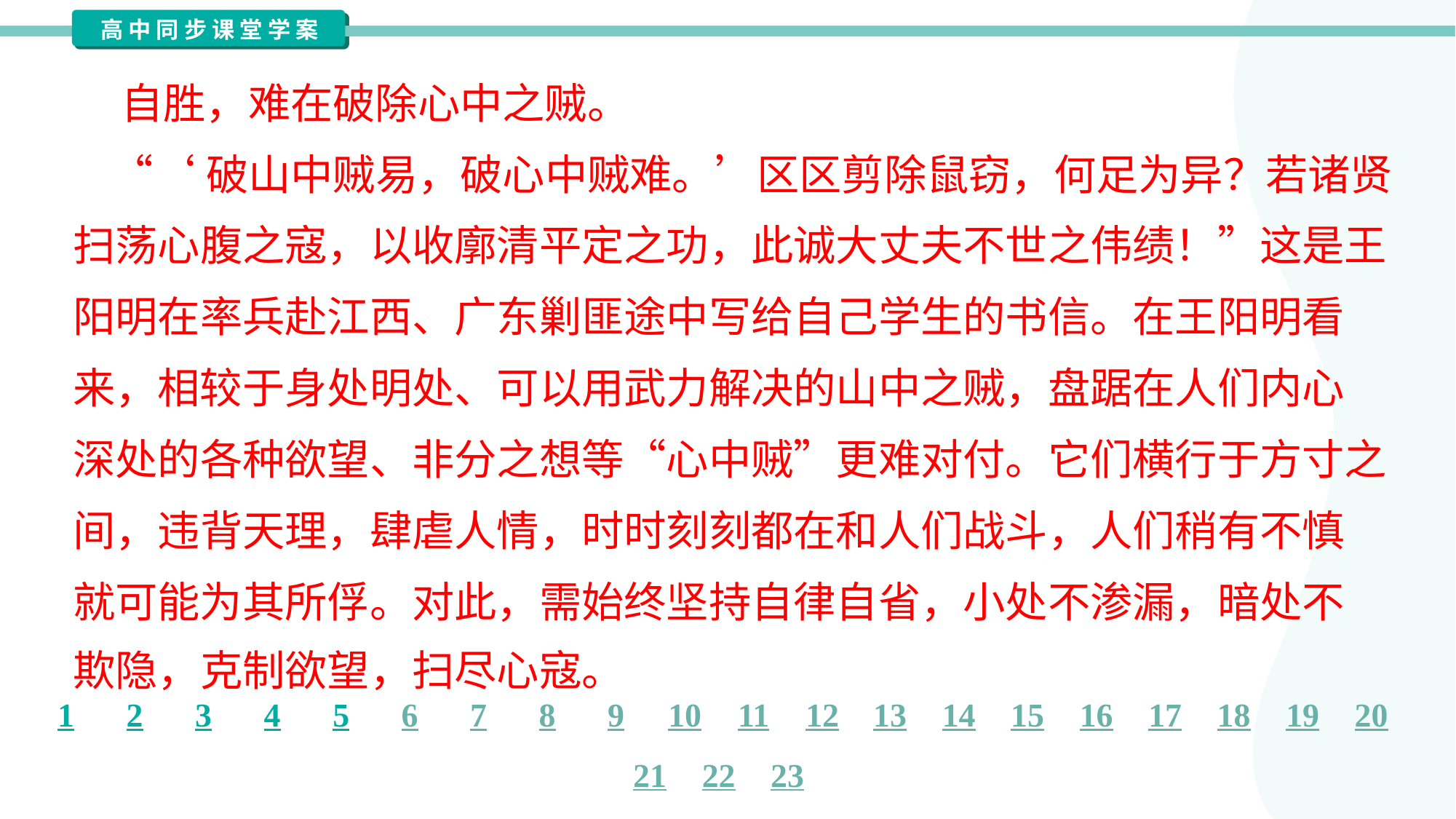

自胜，难在破除心中之贼。
    “‘破山中贼易，破心中贼难。’区区剪除鼠窃，何足为异？若诸贤
扫荡心腹之寇，以收廓清平定之功，此诚大丈夫不世之伟绩！”这是王
阳明在率兵赴江西、广东剿匪途中写给自己学生的书信。在王阳明看
来，相较于身处明处、可以用武力解决的山中之贼，盘踞在人们内心
深处的各种欲望、非分之想等“心中贼”更难对付。它们横行于方寸之
间，违背天理，肆虐人情，时时刻刻都在和人们战斗，人们稍有不慎
就可能为其所俘。对此，需始终坚持自律自省，小处不渗漏，暗处不
欺隐，克制欲望，扫尽心寇。